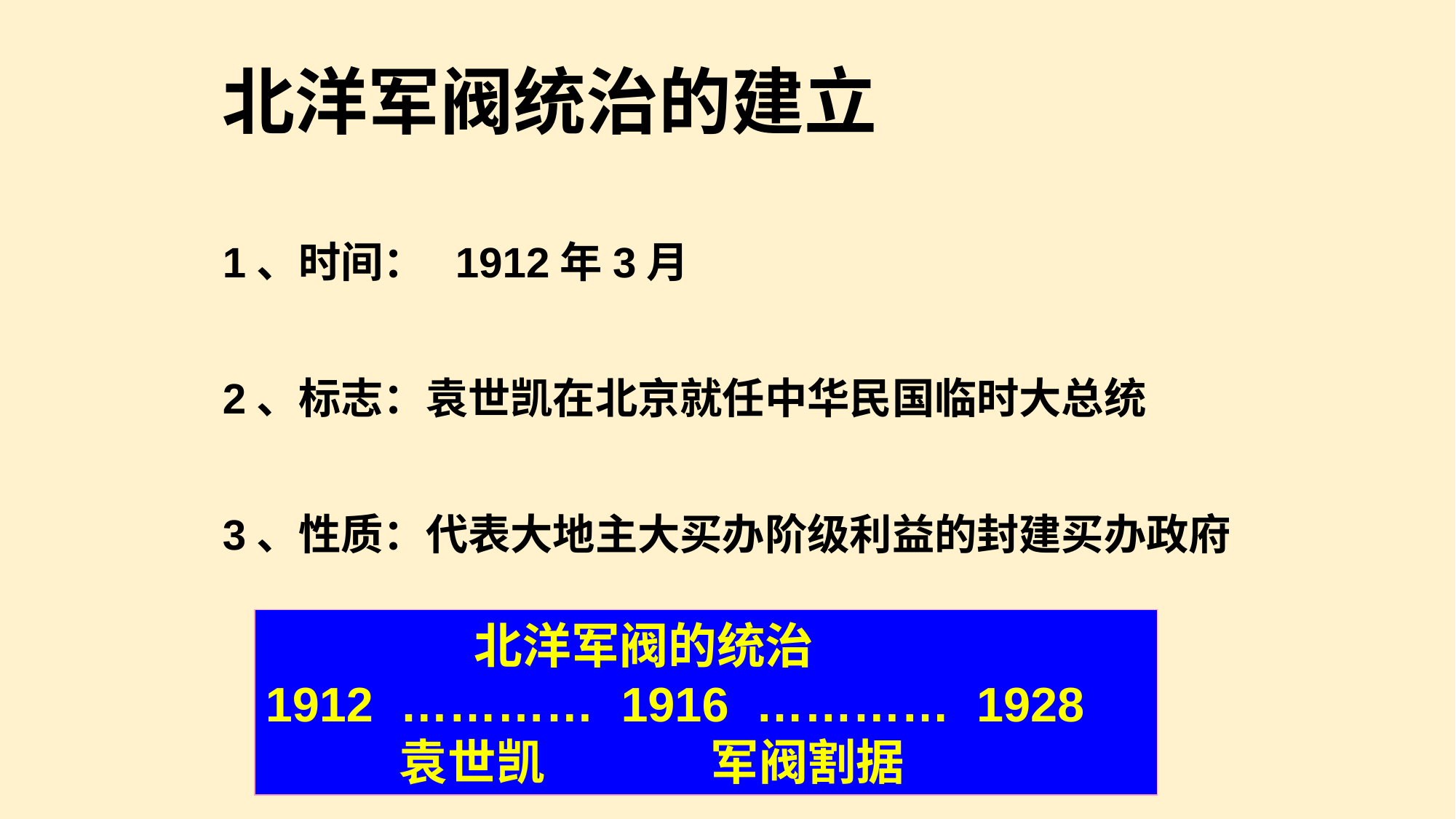

北洋军阀统治的建立
1、时间：  1912年3月
2、标志：袁世凯在北京就任中华民国临时大总统
3、性质：代表大地主大买办阶级利益的封建买办政府

                     北洋军阀的统治
  …………  1916  …………  1928
           袁世凯               军阀割据